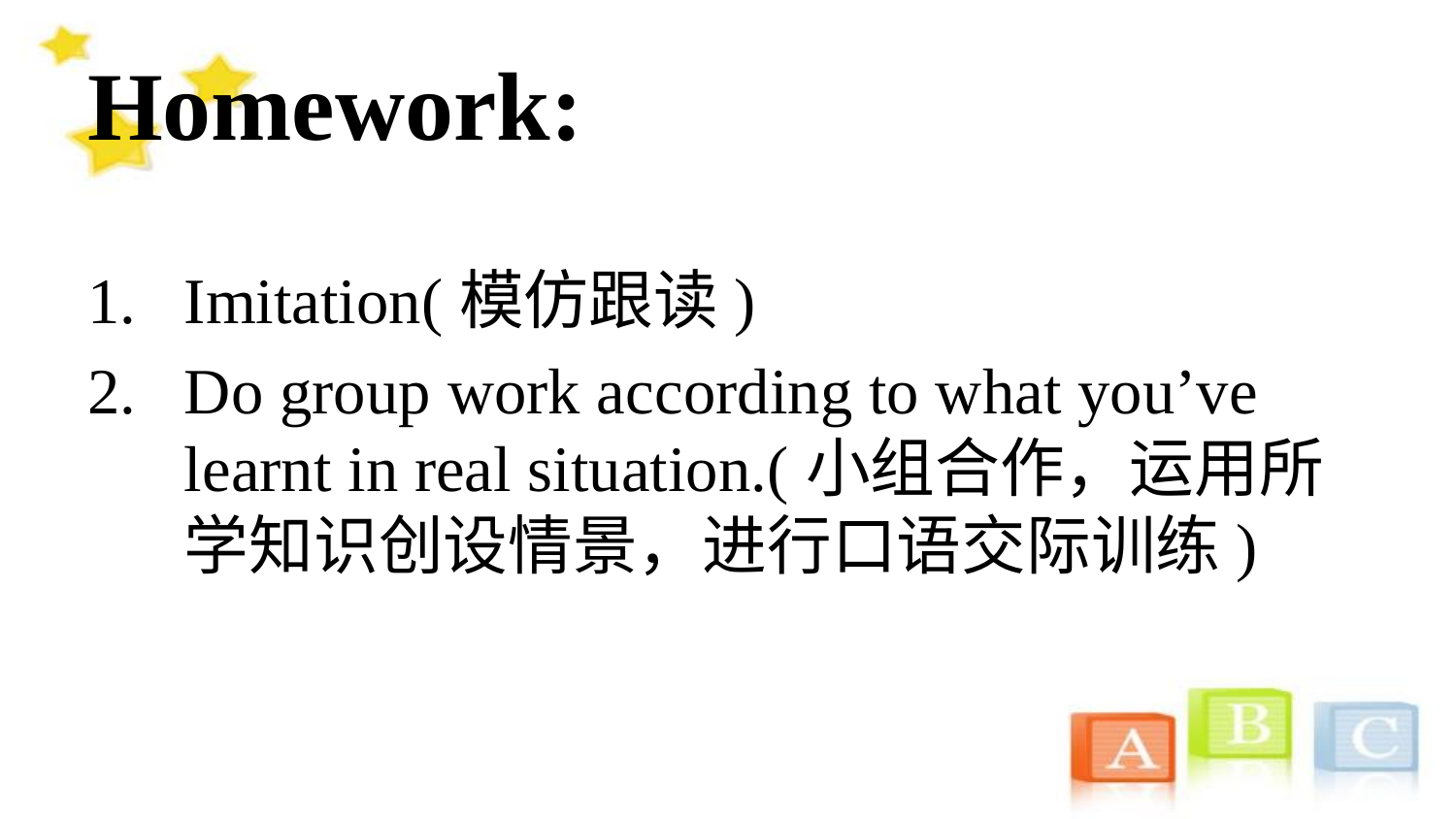

# Homework:
Imitation(模仿跟读)
Do group work according to what you’ve learnt in real situation.(小组合作，运用所学知识创设情景，进行口语交际训练)